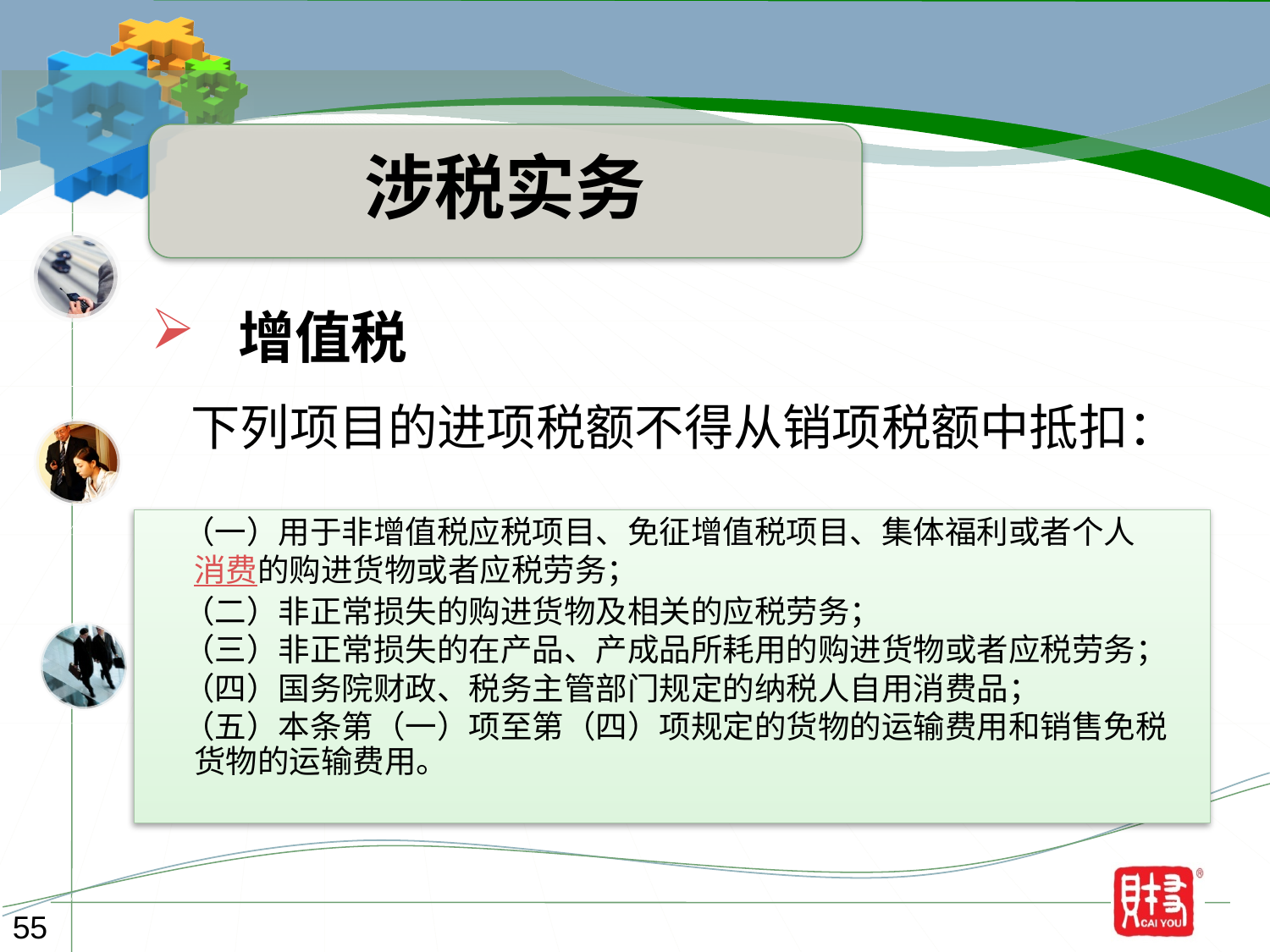

涉税实务
  增值税
下列项目的进项税额不得从销项税额中抵扣：
    （一）用于非增值税应税项目、免征增值税项目、集体福利或者个人消费的购进货物或者应税劳务；
    （二）非正常损失的购进货物及相关的应税劳务；
    （三）非正常损失的在产品、产成品所耗用的购进货物或者应税劳务；
    （四）国务院财政、税务主管部门规定的纳税人自用消费品；
    （五）本条第（一）项至第（四）项规定的货物的运输费用和销售免税货物的运输费用。
55